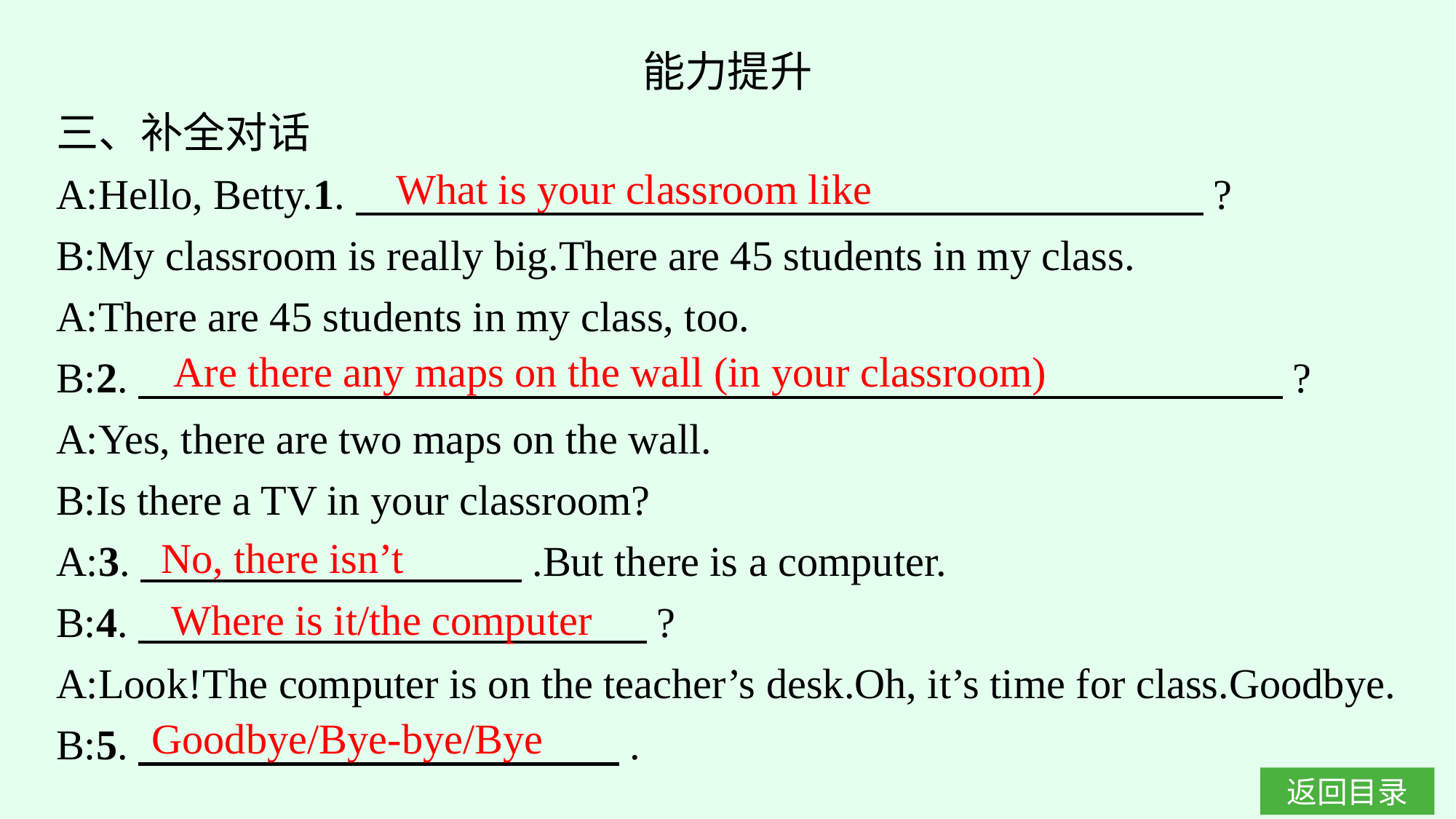

能力提升
三、补全对话
A:Hello, Betty.1.　　　　　　　　　　　　　　　　　　　　?
B:My classroom is really big.There are 45 students in my class.
A:There are 45 students in my class, too.
B:2.　　　　　　　　　　　　　　　　　　　　　　　　　　　?
A:Yes, there are two maps on the wall.
B:Is there a TV in your classroom?
A:3.　　　　　　　　　.But there is a computer.
B:4.　　　　　　　　　　　　?
A:Look!The computer is on the teacher’s desk.Oh, it’s time for class.Goodbye.
B:5.　　　                        　　　.
What is your classroom like
Are there any maps on the wall (in your classroom)
No, there isn’t
Where is it/the computer
Goodbye/Bye-bye/Bye